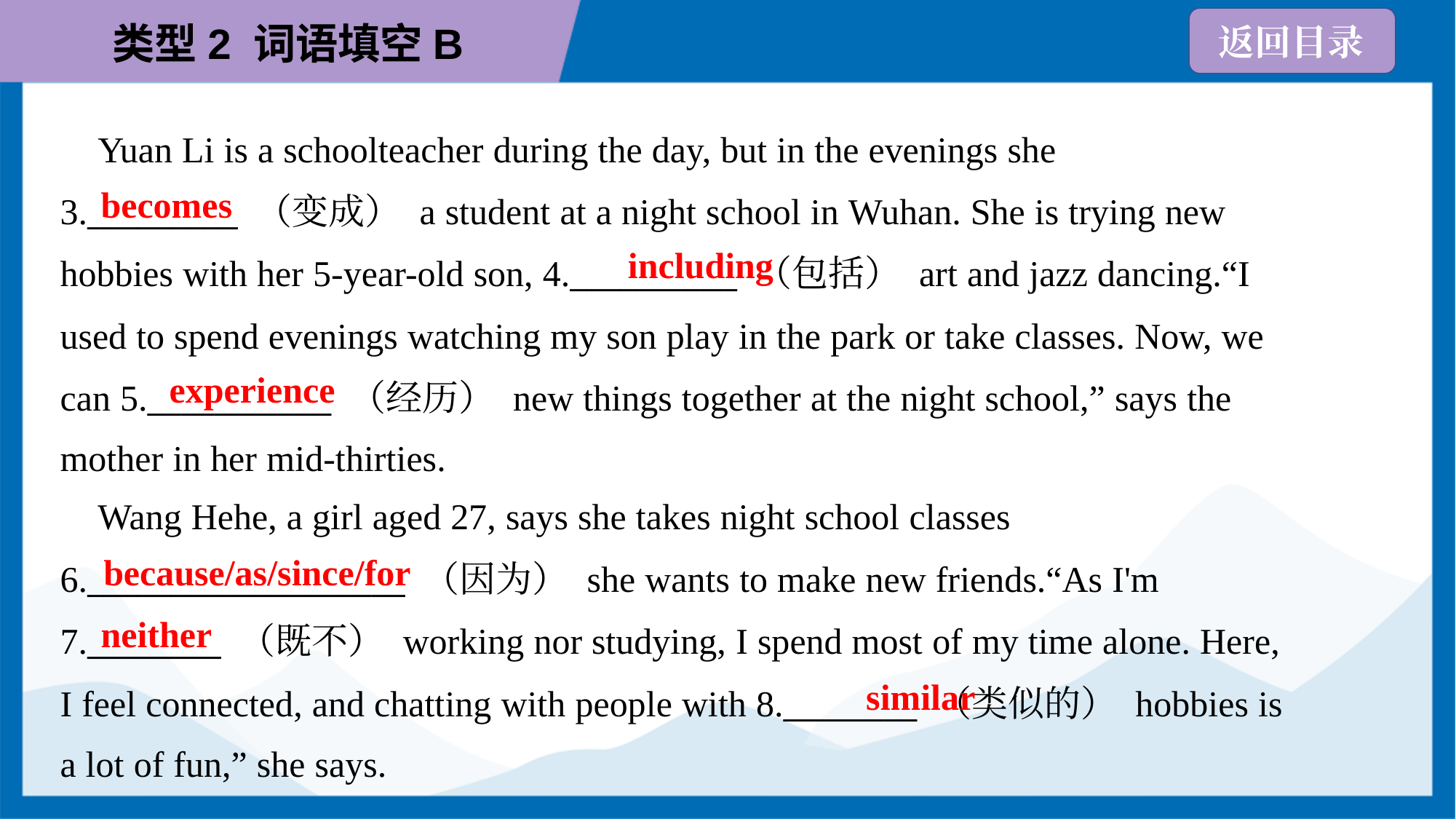

Yuan Li is a schoolteacher during the day, but in the evenings she
3._________ （变成） a student at a night school in Wuhan. She is trying new
hobbies with her 5-year-old son, 4.__________ （包括） art and jazz dancing.“I
used to spend evenings watching my son play in the park or take classes. Now, we
can 5.___________ （经历） new things together at the night school,” says the
mother in her mid-thirties.
becomes
including
experience
    Wang Hehe, a girl aged 27, says she takes night school classes
6.___________________ （因为） she wants to make new friends.“As I'm
7.________ （既不） working nor studying, I spend most of my time alone. Here,
I feel connected, and chatting with people with 8.________ （类似的） hobbies is
a lot of fun,” she says.
because/as/since/for
neither
similar